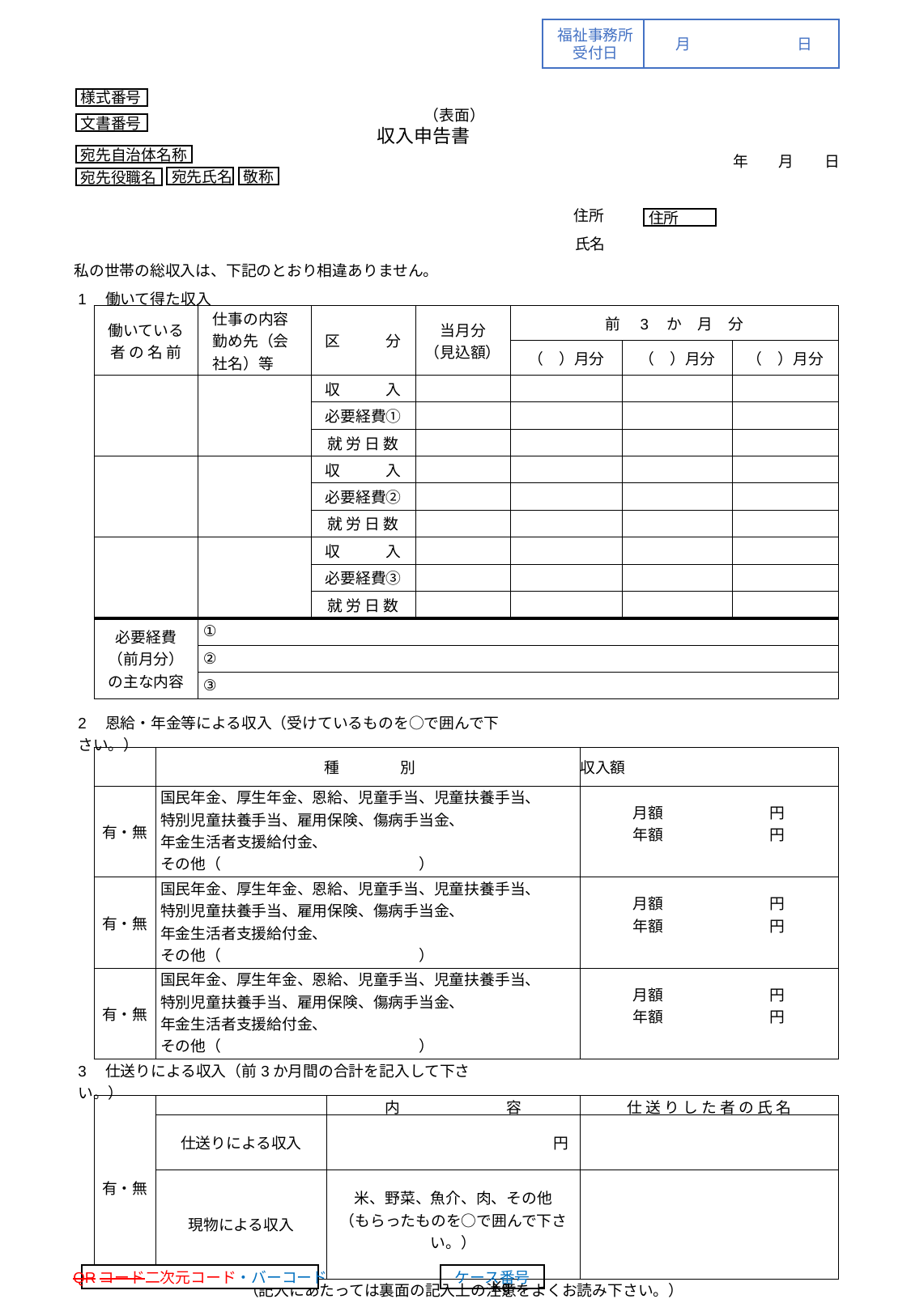

福祉事務所
受付日
月	日
様式番号
（表面）
収入申告書
文書番号
年　　月　　日

住所

氏名

私の世帯の総収入は、下記のとおり相違ありません。
宛先自治体名称
敬称
宛先氏名
宛先役職名
住所
| 1　働いて得た収入 |  |  |  |  |  |  |  |  |  |  |  |  |
| --- | --- | --- | --- | --- | --- | --- | --- | --- | --- | --- | --- | --- |
|  | 働いている |  | 仕事の内容 勤め先（会 社名）等 |  | 区　　　分 |  | 当月分 | 前　3　か　月　分 |  |  |  |  |
|  | 者 の 名 前 |  |  |  |  |  | （見込額） | （　）月分 |  | （　）月分 |  | （　）月分 |
|  |  |  |  |  | 収　　　入 |  |  |  |  |  |  |  |
|  |  |  |  |  | 必要経費① |  |  |  |  |  |  |  |
|  |  |  |  |  | 就 労 日 数 |  |  |  |  |  |  |  |
|  |  |  |  |  | 収　　　入 |  |  |  |  |  |  |  |
|  |  |  |  |  | 必要経費② |  |  |  |  |  |  |  |
|  |  |  |  |  | 就 労 日 数 |  |  |  |  |  |  |  |
|  |  |  |  |  | 収　　　入 |  |  |  |  |  |  |  |
|  |  |  |  |  | 必要経費③ |  |  |  |  |  |  |  |
|  |  |  |  |  | 就 労 日 数 |  |  |  |  |  |  |  |
|  | 必要経費 （前月分） の主な内容 |  | ① |  |  |  |  |  |  |  |  |  |
|  |  |  | ② |  |  |  |  |  |  |  |  |  |
|  |  |  | ③ |  |  |  |  |  |  |  |  |  |
|  |  |  |  |  |  |  |  |  |  |  |  |  |
| 3　仕送りによる収入（前3か月間の合計を記入して下さい。） |  |  |  |  |  |  |  |  |  |  |  |  |
|  | 有・無 |  |  |  |  | 内　　　　　　　容 |  |  | 仕 送 り し た 者 の 氏 名 |  |  |  |
|  |  | 仕送りによる収入 |  |  |  | 円 |  |  |  |  |  |  |
|  |  | 現物による収入 |  |  |  | 米、野菜、魚介、肉、その他 （もらったものを○で囲んで下さい。） 　　　　　　　　　　　　　　　　　　　　　　Kg |  |  |  |  |  |  |
| （記入にあたっては裏面の記入上の注意をよくお読み下さい。） |  |  |  |  |  |  |  |  |  |  |  |  |
| 2　恩給・年金等による収入（受けているものを○で囲んで下さい。） |  |  |  |  |  |  |  |  |  |  |  |  |
| --- | --- | --- | --- | --- | --- | --- | --- | --- | --- | --- | --- | --- |
|  |  | 種　　　　別 |  |  |  |  |  |  | 収入額 |  |  |  |
|  | 有・無 | 国民年金、厚生年金、恩給、児童手当、児童扶養手当、 特別児童扶養手当、雇用保険、傷病手当金、 年金生活者支援給付金、 その他（　　　　　　　　　　　　　） |  |  |  |  |  |  | 月額　　　　　　　円 年額　　　　　　　円 |  | 月額　　　　　　　円 年額　　　　　　　円 |  |
|  | 有・無 | 国民年金、厚生年金、恩給、児童手当、児童扶養手当、 特別児童扶養手当、雇用保険、傷病手当金、 年金生活者支援給付金、 その他（　　　　　　　　　　　　　） |  |  |  |  |  |  | 月額　　　　　　　円 年額　　　　　　　円 |  | 月額　　　　　　　円 年額　　　　　　　円 |  |
|  | 有・無 | 国民年金、厚生年金、恩給、児童手当、児童扶養手当、 特別児童扶養手当、雇用保険、傷病手当金、 年金生活者支援給付金、 その他（　　　　　　　　　　　　　） |  |  |  |  |  |  | 月額　　　　　　　円 年額　　　　　　　円 |  | 月額　　　　　　　円 年額　　　　　　　円 |  |
|  |  |  |  |  |  |  |  |  |  |  |  |  |
QRコード二次元コード・バーコード
ケース番号